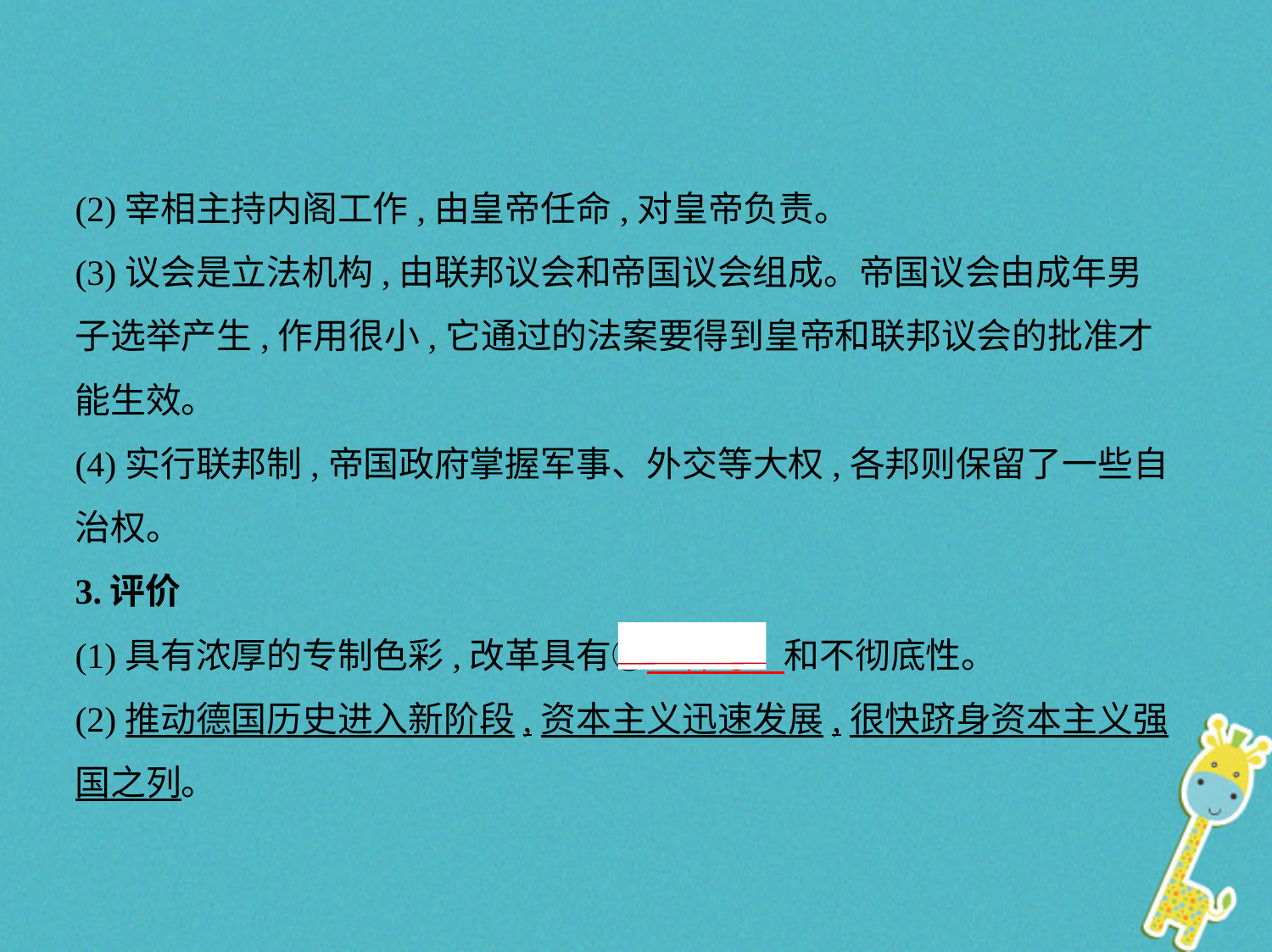

(2)宰相主持内阁工作,由皇帝任命,对皇帝负责。
(3)议会是立法机构,由联邦议会和帝国议会组成。帝国议会由成年男
子选举产生,作用很小,它通过的法案要得到皇帝和联邦议会的批准才
能生效。
(4)实行联邦制,帝国政府掌握军事、外交等大权,各邦则保留了一些自
治权。
3.评价
(1)具有浓厚的专制色彩,改革具有⑤　保守    和不彻底性。
(2)推动德国历史进入新阶段,资本主义迅速发展,很快跻身资本主义强
国之列。